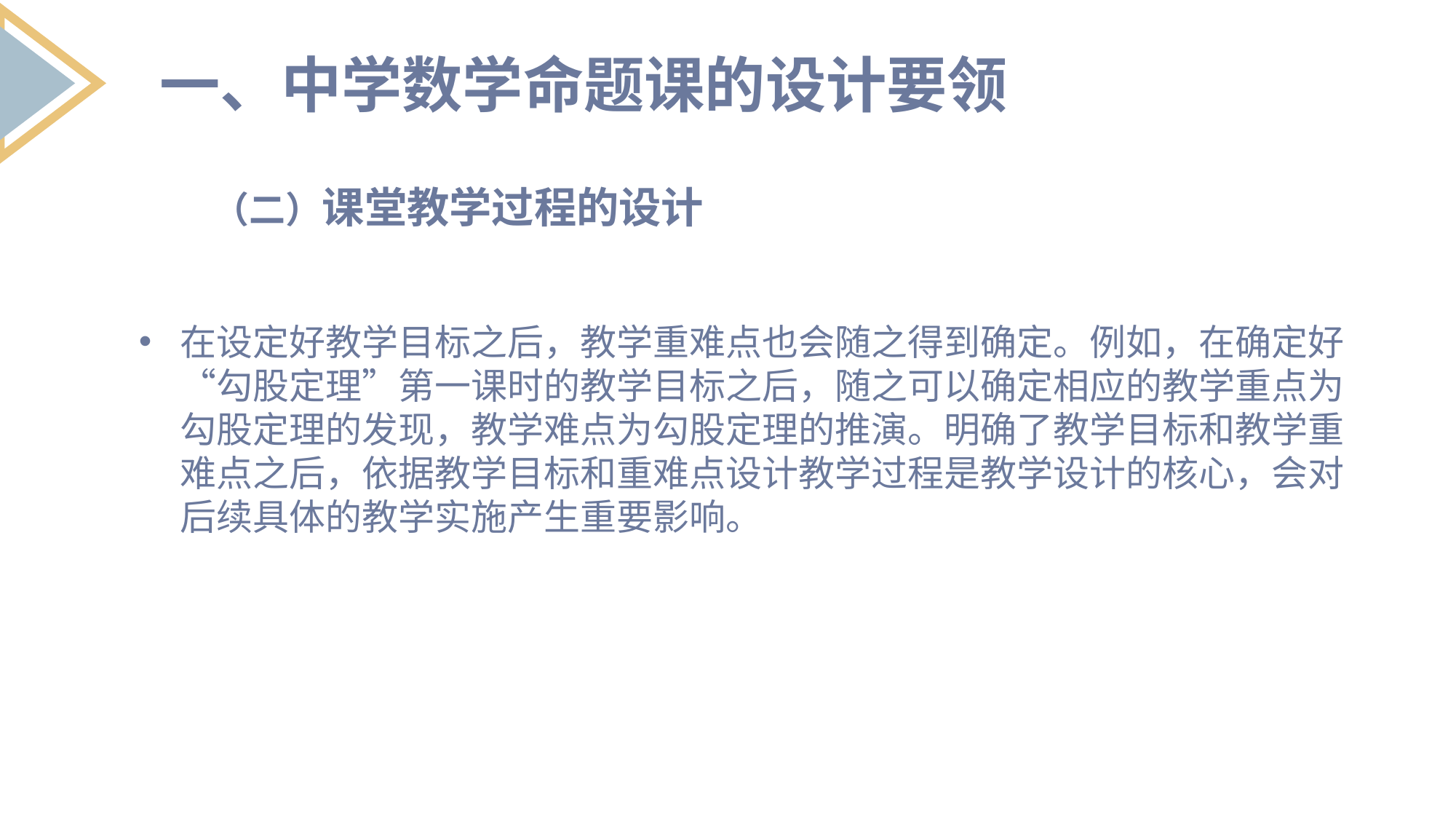

一、中学数学命题课的设计要领

        （二）课堂教学过程的设计

在设定好教学目标之后，教学重难点也会随之得到确定。例如，在确定好“勾股定理”第一课时的教学目标之后，随之可以确定相应的教学重点为勾股定理的发现，教学难点为勾股定理的推演。明确了教学目标和教学重难点之后，依据教学目标和重难点设计教学过程是教学设计的核心，会对后续具体的教学实施产生重要影响。